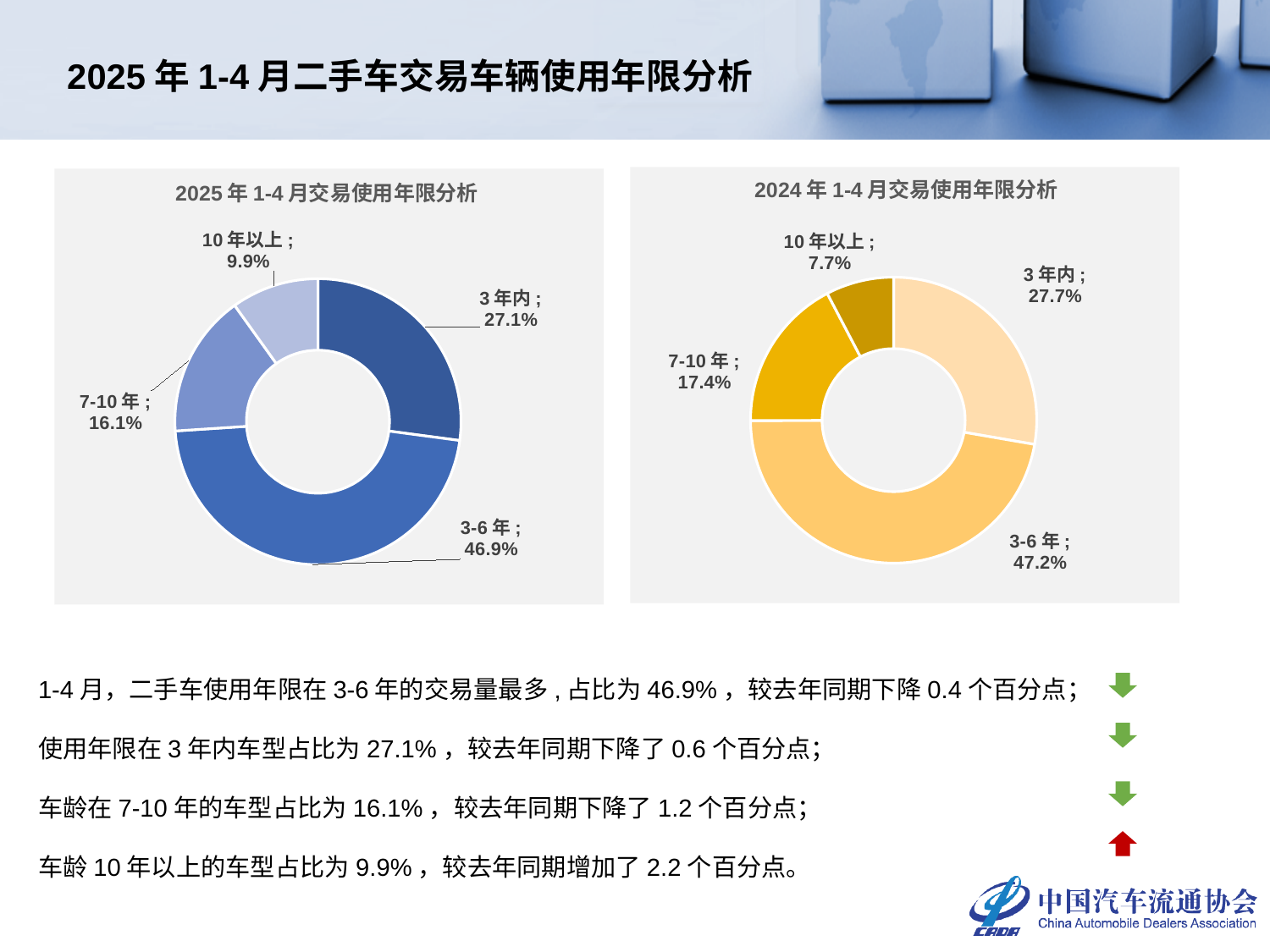

# 2025年1-4月二手车交易车辆使用年限分析

### Chart: 2024年1-4月交易使用年限分析

| Category | 2024年 |
|---|---|
| 3年内 | 0.2772101622954187 |
| 3-6年 | 0.4722277518636661 |
| 7-10年 | 0.17381328143786956 |
| 10年以上 | 0.07674880440304557 |

### Chart: 2025年1-4月交易使用年限分析

| Category | 2025年 |
|---|---|
| 3年内 | 0.2710698448552577 |
| 3-6年 | 0.468551229467594 |
| 7-10年 | 0.16148510967128335 |
| 10年以上 | 0.09889381600586498 |
1-4月，二手车使用年限在3-6年的交易量最多,占比为46.9%，较去年同期下降0.4个百分点；
使用年限在3年内车型占比为27.1%，较去年同期下降了0.6个百分点；
车龄在7-10年的车型占比为16.1%，较去年同期下降了1.2个百分点；
车龄10年以上的车型占比为9.9%，较去年同期增加了2.2个百分点。